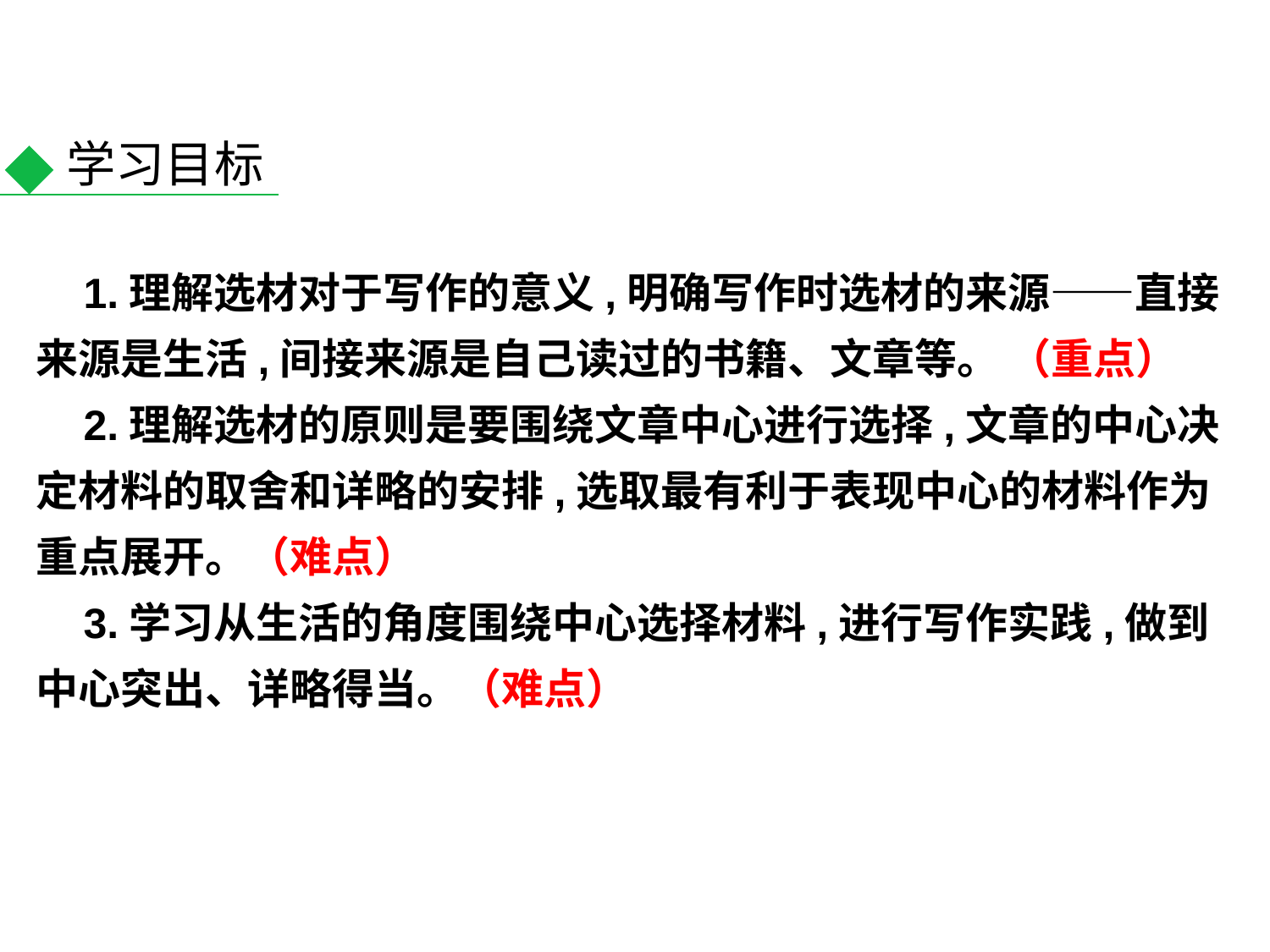

学习目标

    1.理解选材对于写作的意义,明确写作时选材的来源——直接来源是生活,间接来源是自己读过的书籍、文章等。 （重点）
    2.理解选材的原则是要围绕文章中心进行选择,文章的中心决定材料的取舍和详略的安排,选取最有利于表现中心的材料作为重点展开。（难点）
    3.学习从生活的角度围绕中心选择材料,进行写作实践,做到中心突出、详略得当。（难点）